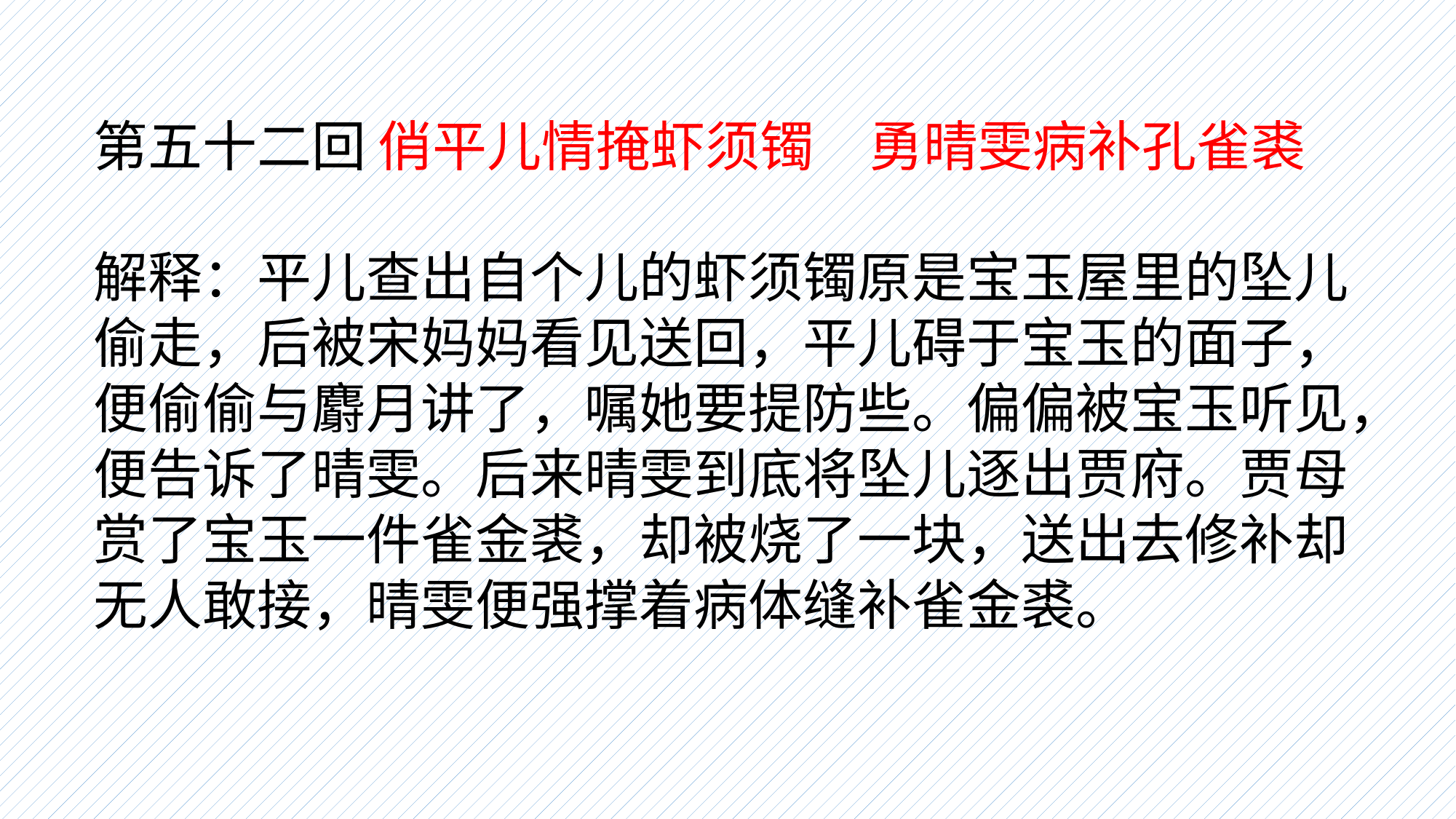

第五十二回 俏平儿情掩虾须镯　勇晴雯病补孔雀裘

解释：平儿查出自个儿的虾须镯原是宝玉屋里的坠儿偷走，后被宋妈妈看见送回，平儿碍于宝玉的面子，便偷偷与麝月讲了，嘱她要提防些。偏偏被宝玉听见，便告诉了晴雯。后来晴雯到底将坠儿逐出贾府。贾母赏了宝玉一件雀金裘，却被烧了一块，送出去修补却无人敢接，晴雯便强撑着病体缝补雀金裘。